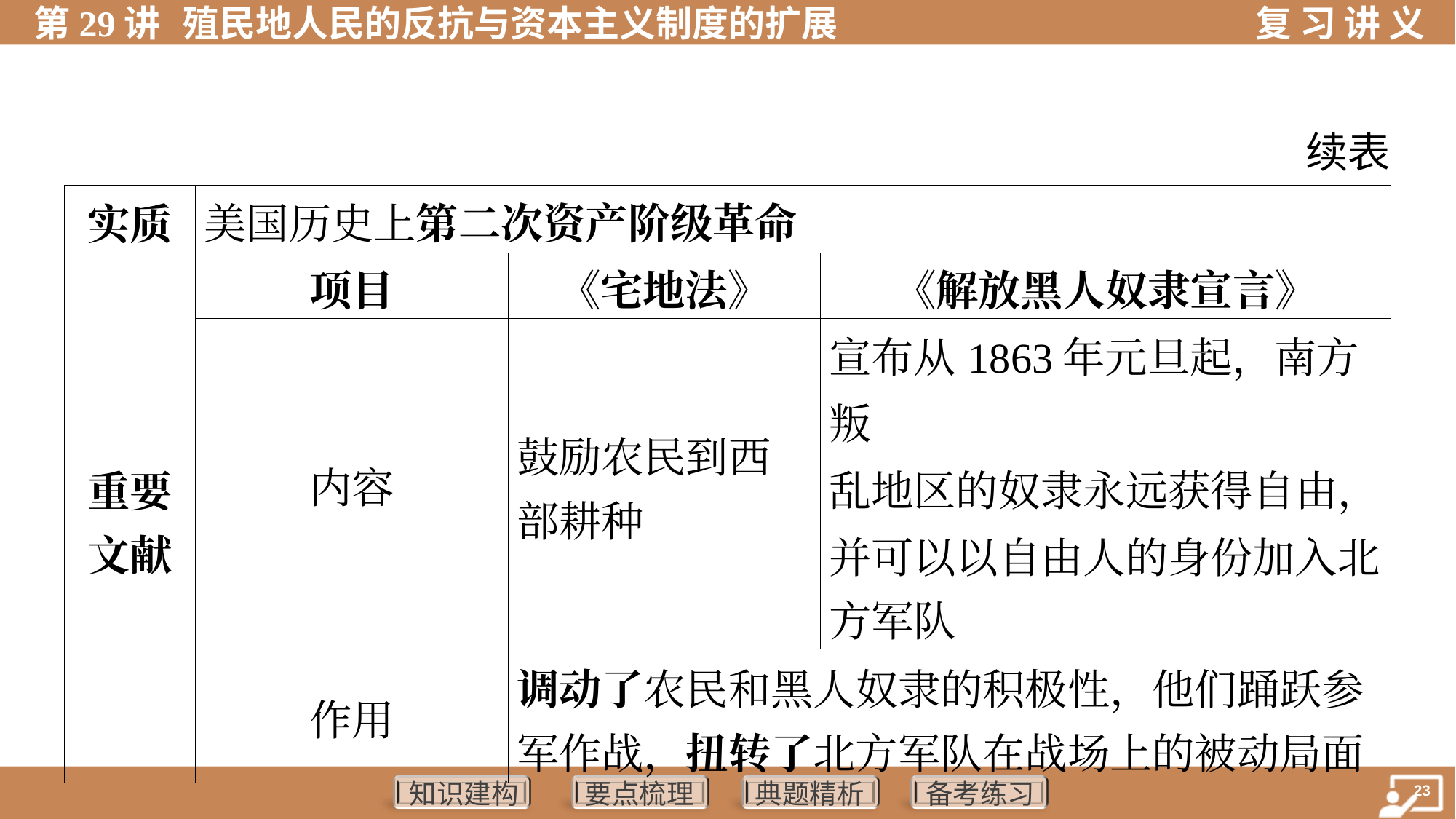

续表
| 实质 | 美国历史上第二次资产阶级革命 |  |  |  |
| --- | --- | --- | --- | --- |
| 重要 文献 | 项目 | 《宅地法》 | 《解放黑人奴隶宣言》 |  |
|  | 内容 | 鼓励农民到西 部耕种 | 宣布从1863年元旦起，南方叛 乱地区的奴隶永远获得自由， 并可以以自由人的身份加入北 方军队 |  |
|  | 作用 | 调动了农民和黑人奴隶的积极性，他们踊跃参 军作战，扭转了北方军队在战场上的被动局面 |  |  |